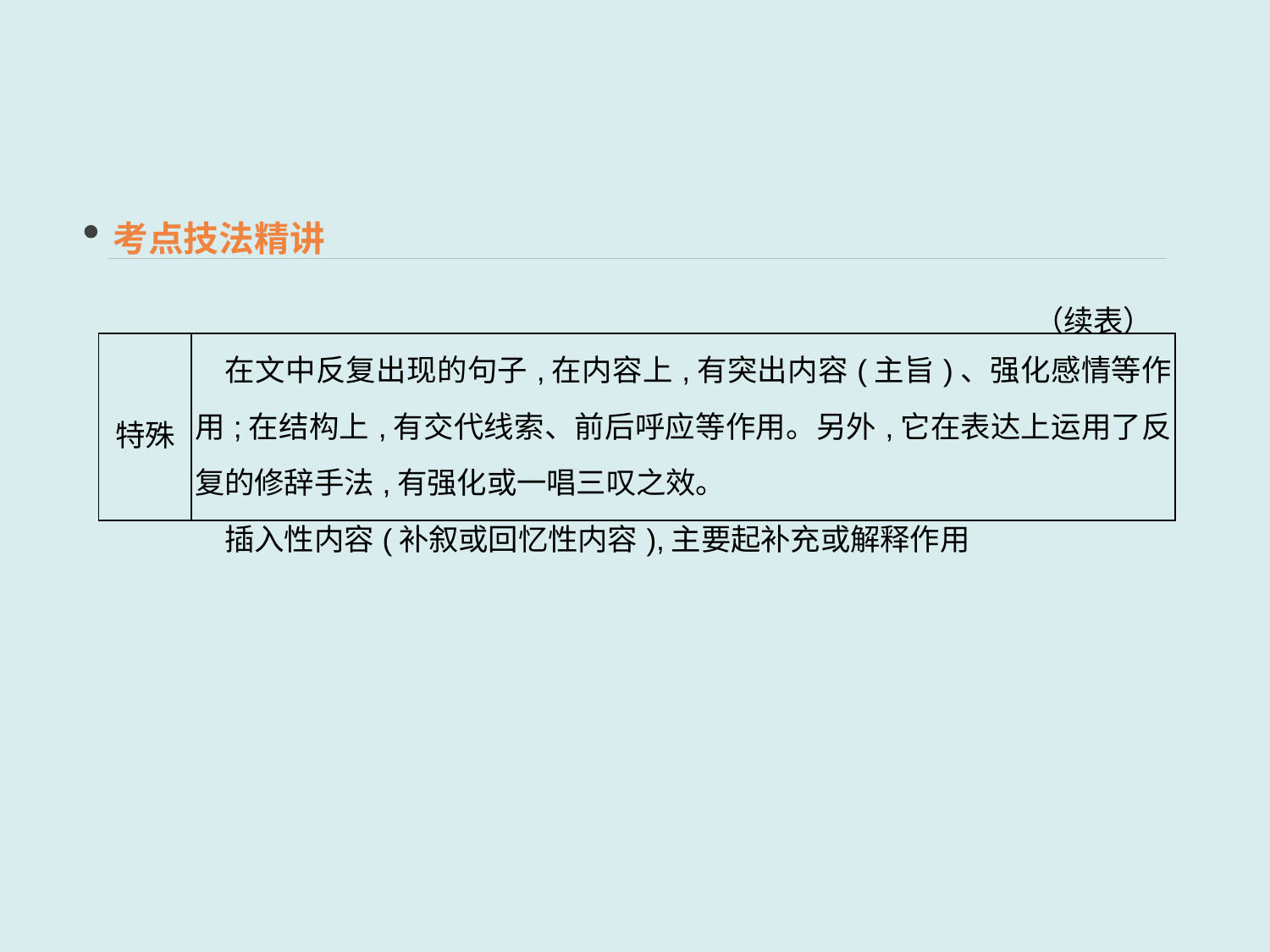

考点技法精讲

（续表）
| 特殊 | 在文中反复出现的句子,在内容上,有突出内容(主旨)、强化感情等作用;在结构上,有交代线索、前后呼应等作用。另外,它在表达上运用了反复的修辞手法,有强化或一唱三叹之效。 　插入性内容(补叙或回忆性内容),主要起补充或解释作用 |
| --- | --- |